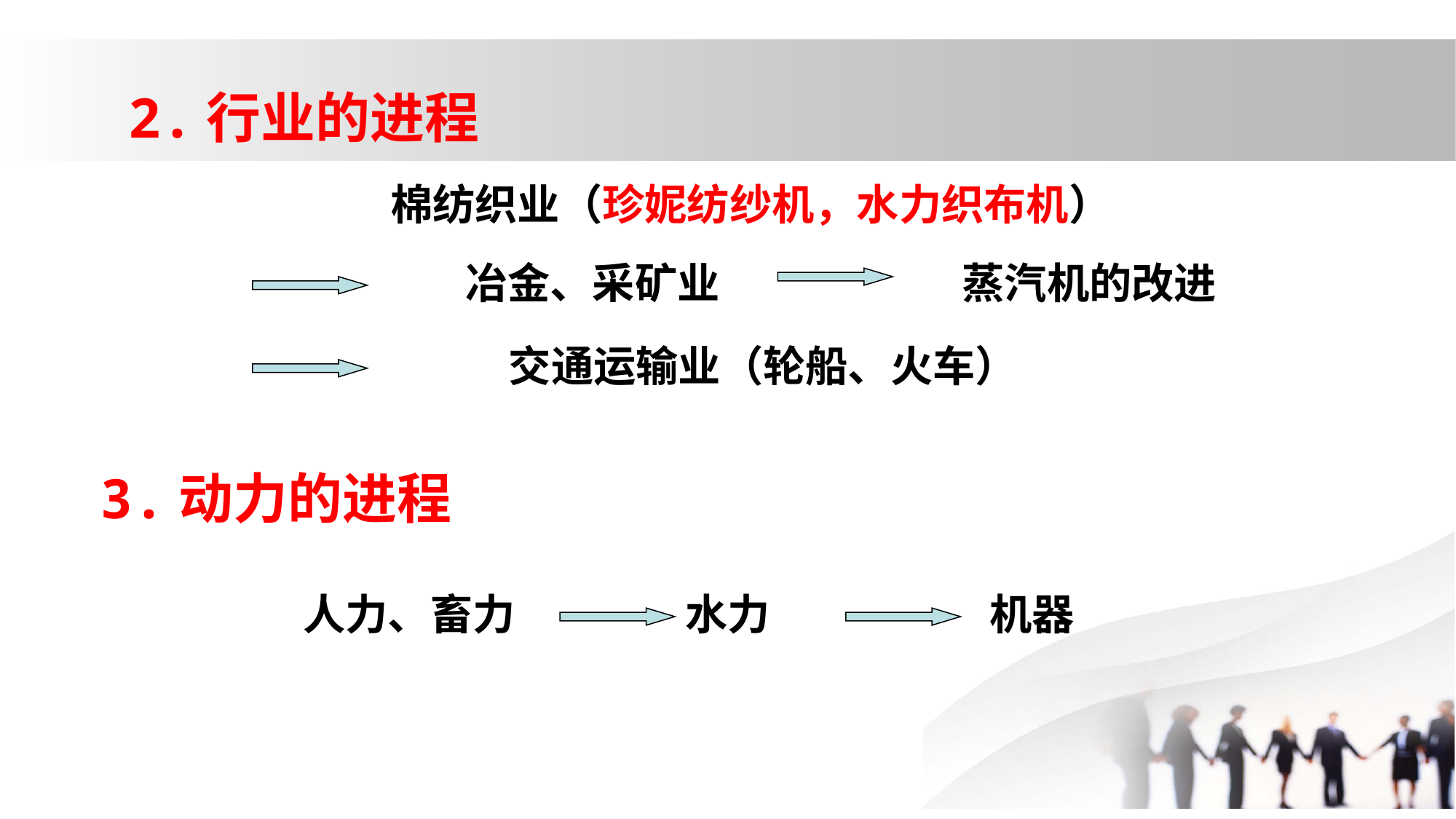

2.行业的进程
棉纺织业（珍妮纺纱机，水力织布机）
冶金、采矿业
蒸汽机的改进

交通运输业（轮船、火车）

3.动力的进程
人力、畜力
水力
机器